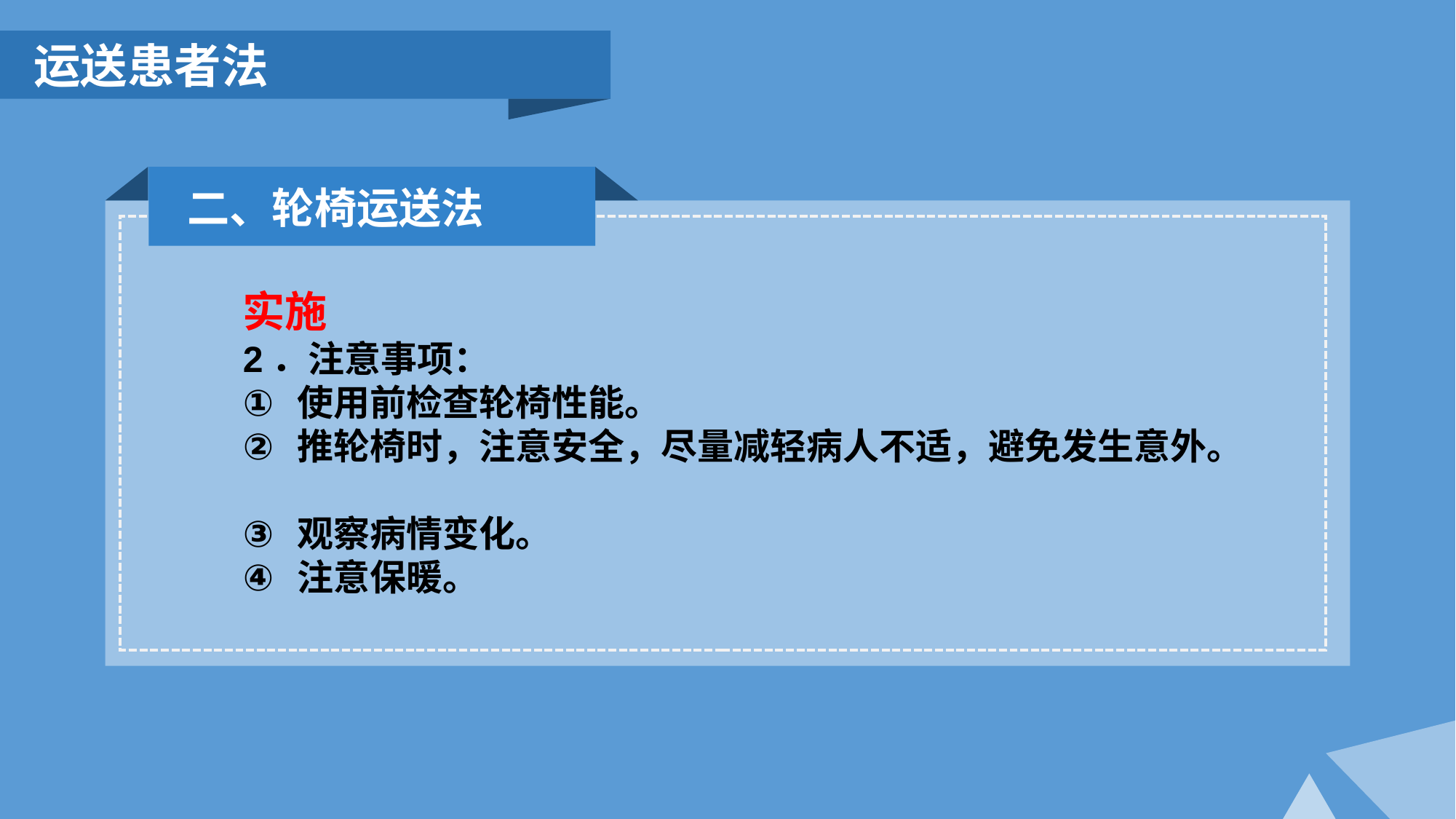

运送患者法

二、轮椅运送法

实施
2．注意事项：
使用前检查轮椅性能。
推轮椅时，注意安全，尽量减轻病人不适，避免发生意外。
观察病情变化。
注意保暖。